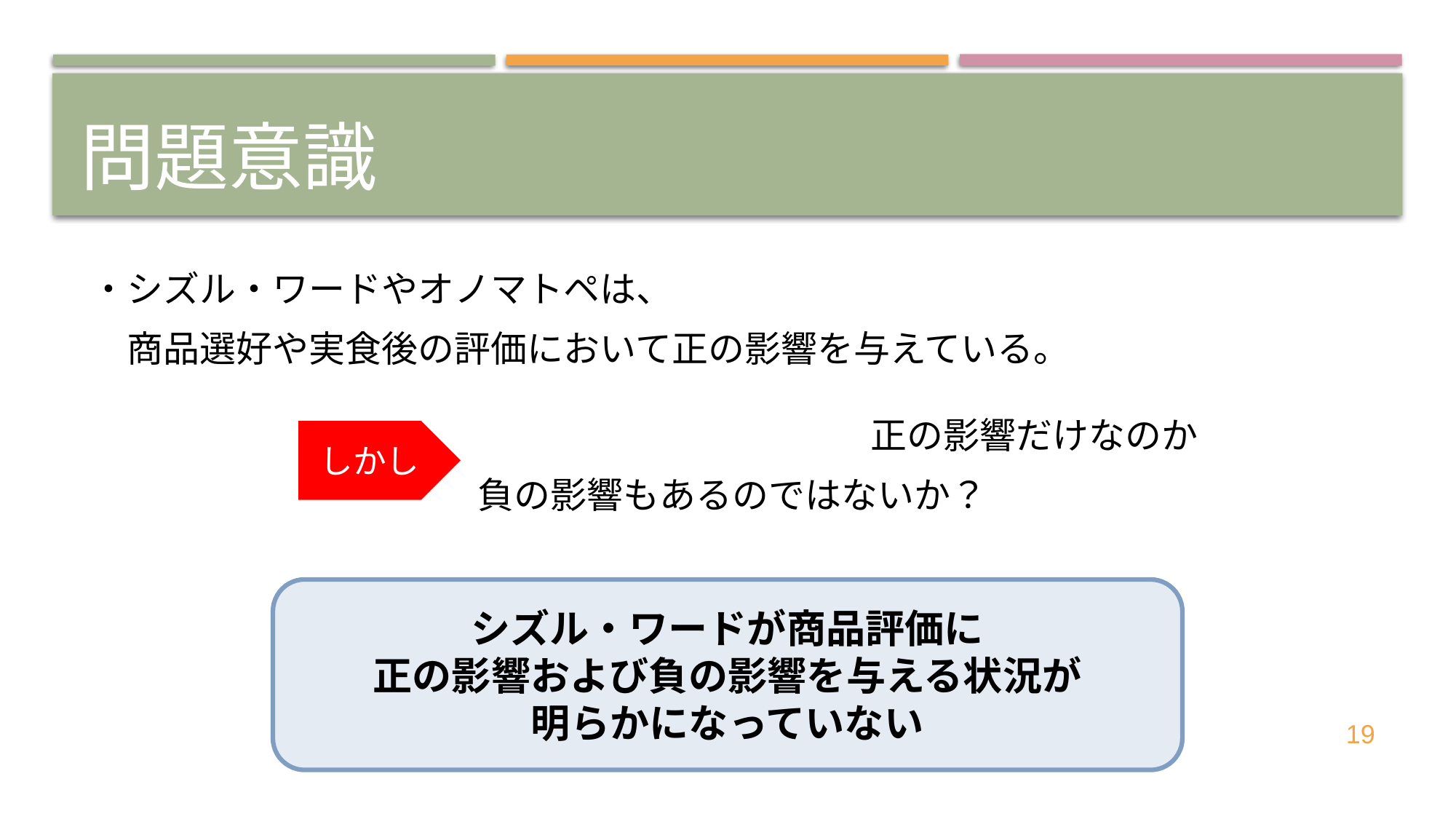

# 問題意識
・シズル・ワードやオノマトペは、
　商品選好や実食後の評価において正の影響を与えている。

							     正の影響だけなのか
負の影響もあるのではないか？
しかし
シズル・ワードが商品評価に
正の影響および負の影響を与える状況が
明らかになっていない
19